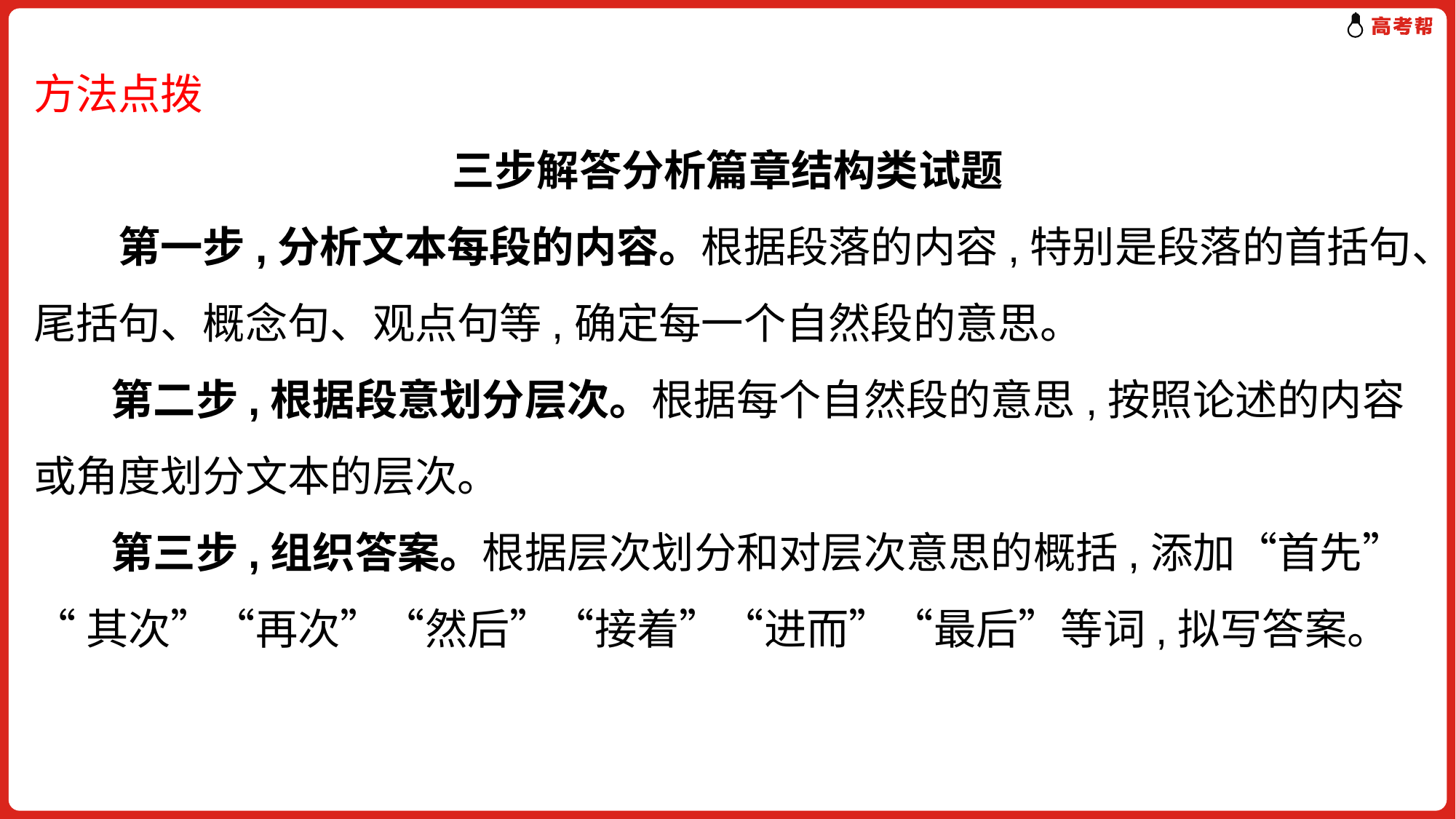

方法点拨
三步解答分析篇章结构类试题
　　第一步,分析文本每段的内容。根据段落的内容,特别是段落的首括句、尾括句、概念句、观点句等,确定每一个自然段的意思。
       第二步,根据段意划分层次。根据每个自然段的意思,按照论述的内容或角度划分文本的层次。
       第三步,组织答案。根据层次划分和对层次意思的概括,添加“首先”
“其次”“再次”“然后”“接着”“进而”“最后”等词,拟写答案。